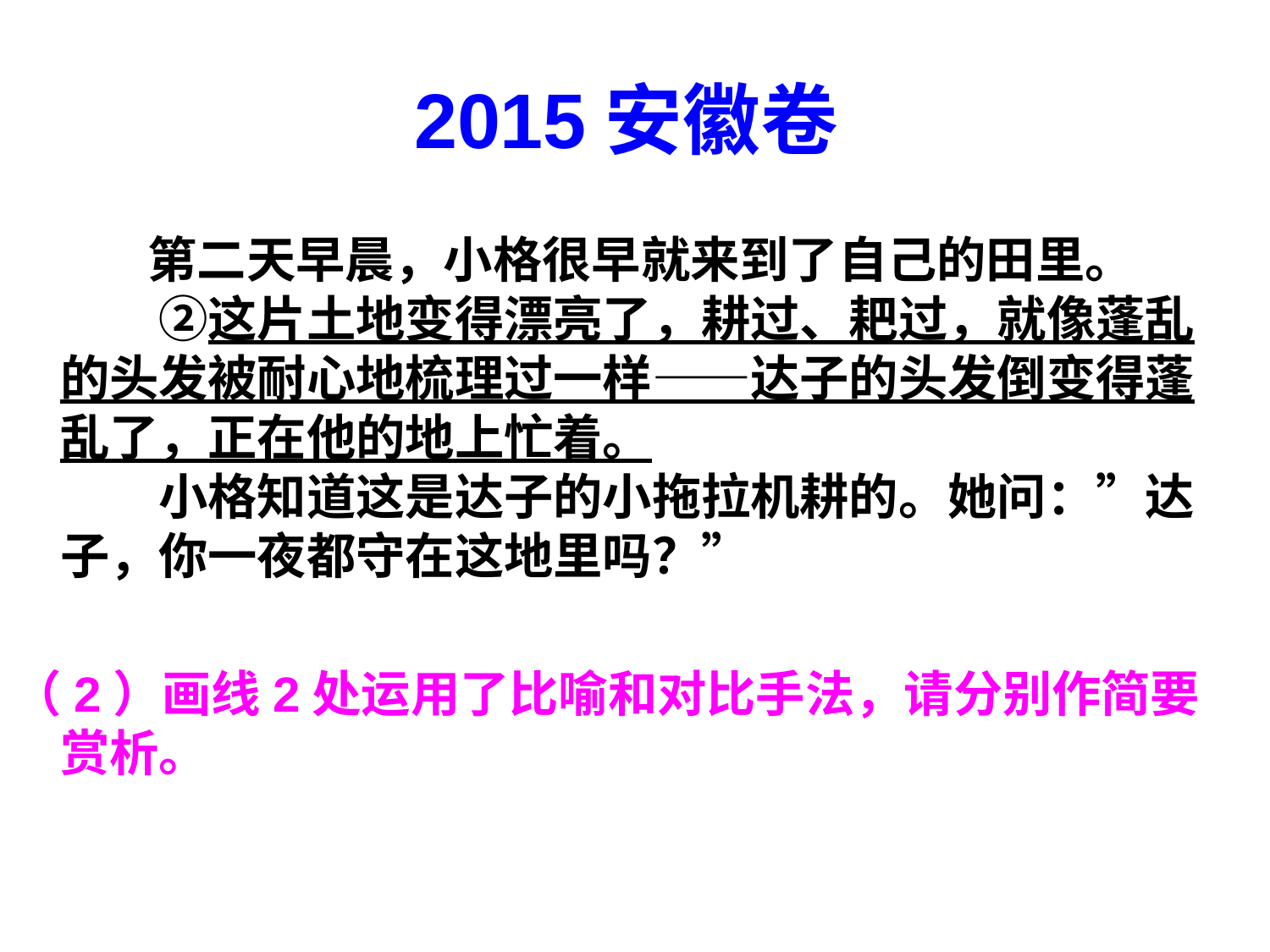

# 2015安徽卷
           第二天早晨，小格很早就来到了自己的田里。
　　②这片土地变得漂亮了，耕过、耙过，就像蓬乱的头发被耐心地梳理过一样——达子的头发倒变得蓬乱了，正在他的地上忙着。
　　小格知道这是达子的小拖拉机耕的。她问：”达子，你一夜都守在这地里吗？”

（2）画线2处运用了比喻和对比手法，请分别作简要赏析。